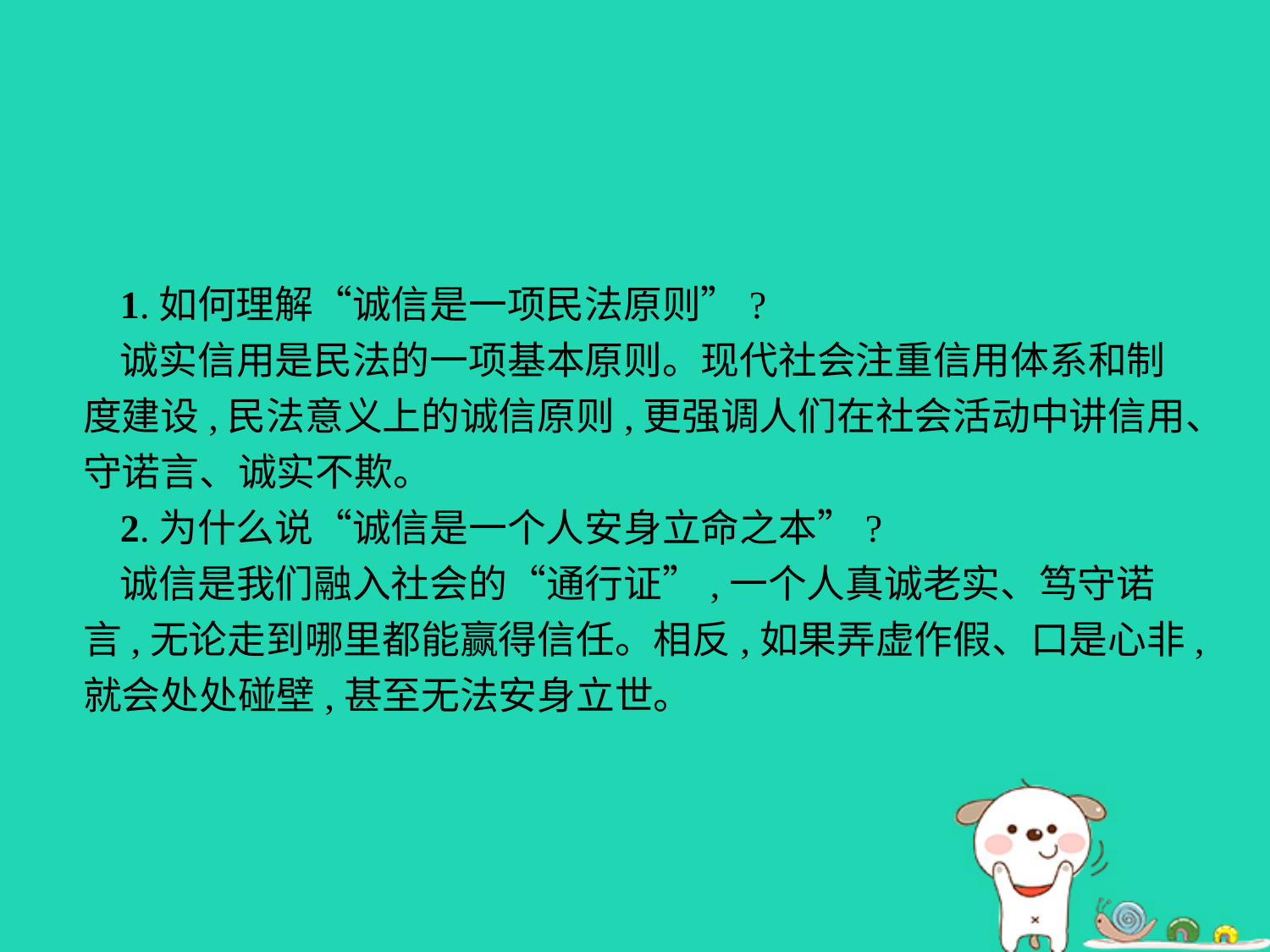

1.如何理解“诚信是一项民法原则”?
诚实信用是民法的一项基本原则。现代社会注重信用体系和制度建设,民法意义上的诚信原则,更强调人们在社会活动中讲信用、守诺言、诚实不欺。
2.为什么说“诚信是一个人安身立命之本”?
诚信是我们融入社会的“通行证”,一个人真诚老实、笃守诺言,无论走到哪里都能赢得信任。相反,如果弄虚作假、口是心非,就会处处碰壁,甚至无法安身立世。